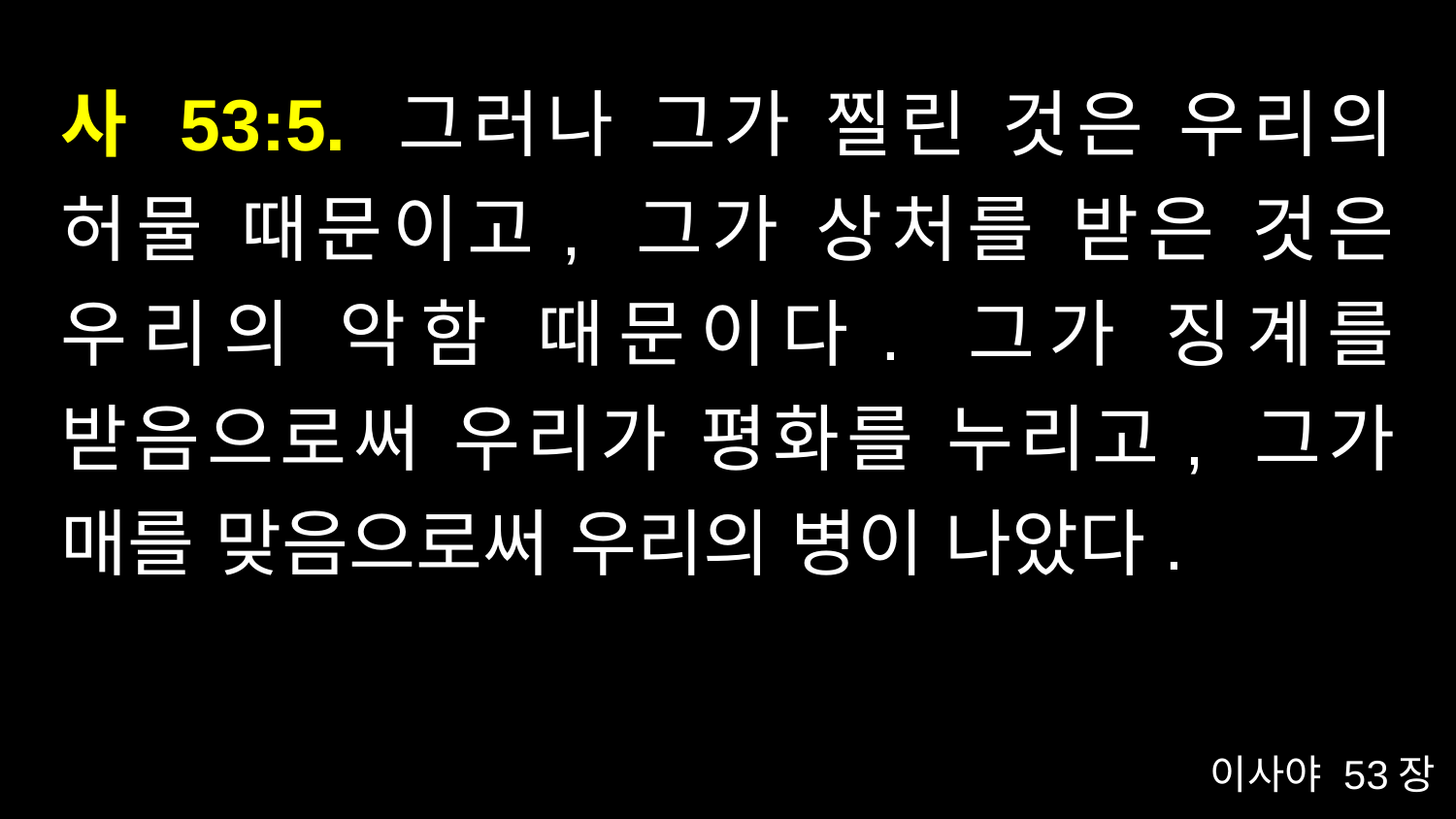

# 사 53:5. 그러나 그가 찔린 것은 우리의 허물 때문이고, 그가 상처를 받은 것은 우리의 악함 때문이다. 그가 징계를 받음으로써 우리가 평화를 누리고, 그가 매를 맞음으로써 우리의 병이 나았다.
이사야 53장